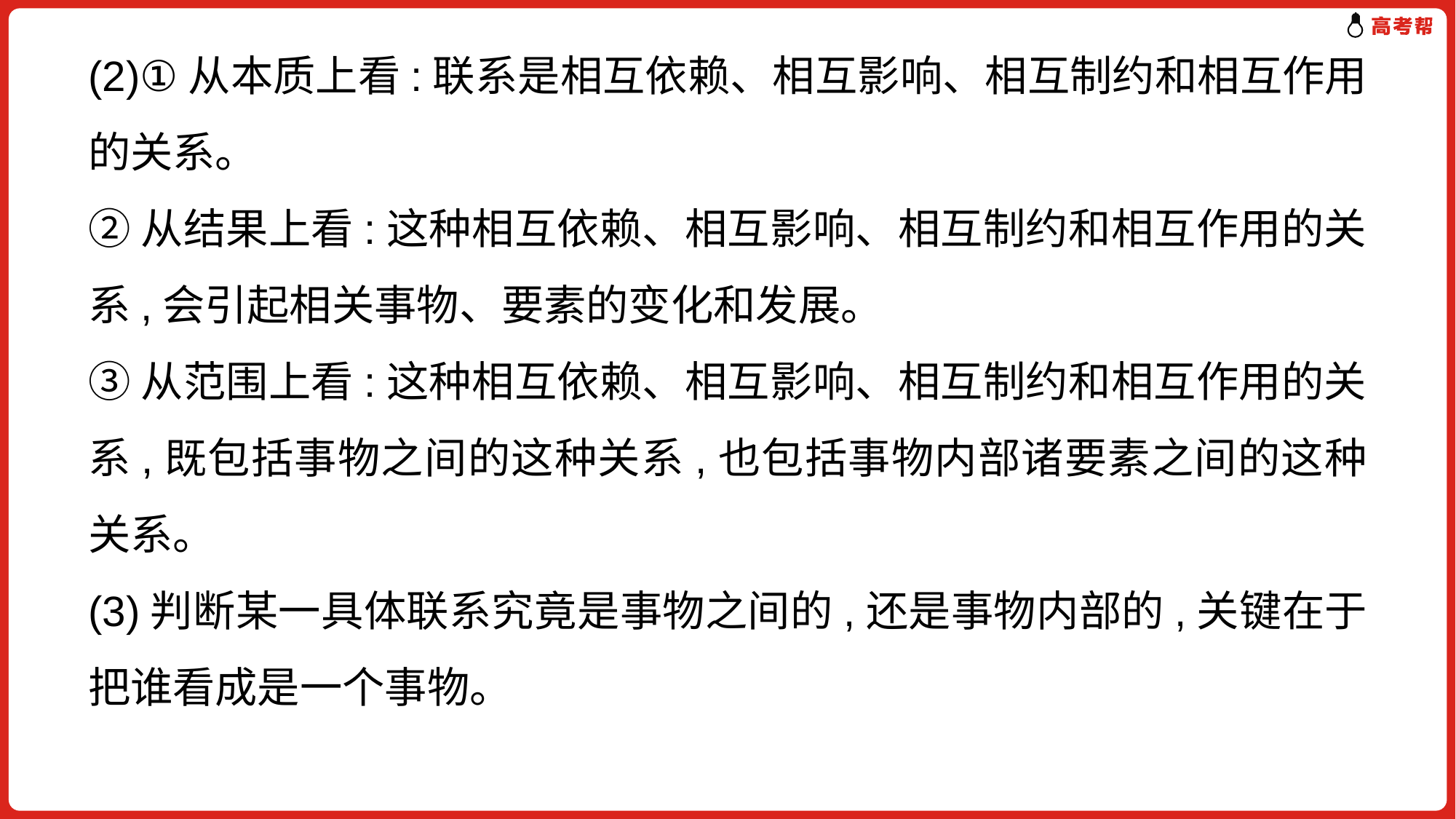

(2)①从本质上看:联系是相互依赖、相互影响、相互制约和相互作用的关系。
②从结果上看:这种相互依赖、相互影响、相互制约和相互作用的关系,会引起相关事物、要素的变化和发展。
③从范围上看:这种相互依赖、相互影响、相互制约和相互作用的关系,既包括事物之间的这种关系,也包括事物内部诸要素之间的这种关系。
(3)判断某一具体联系究竟是事物之间的,还是事物内部的,关键在于把谁看成是一个事物。